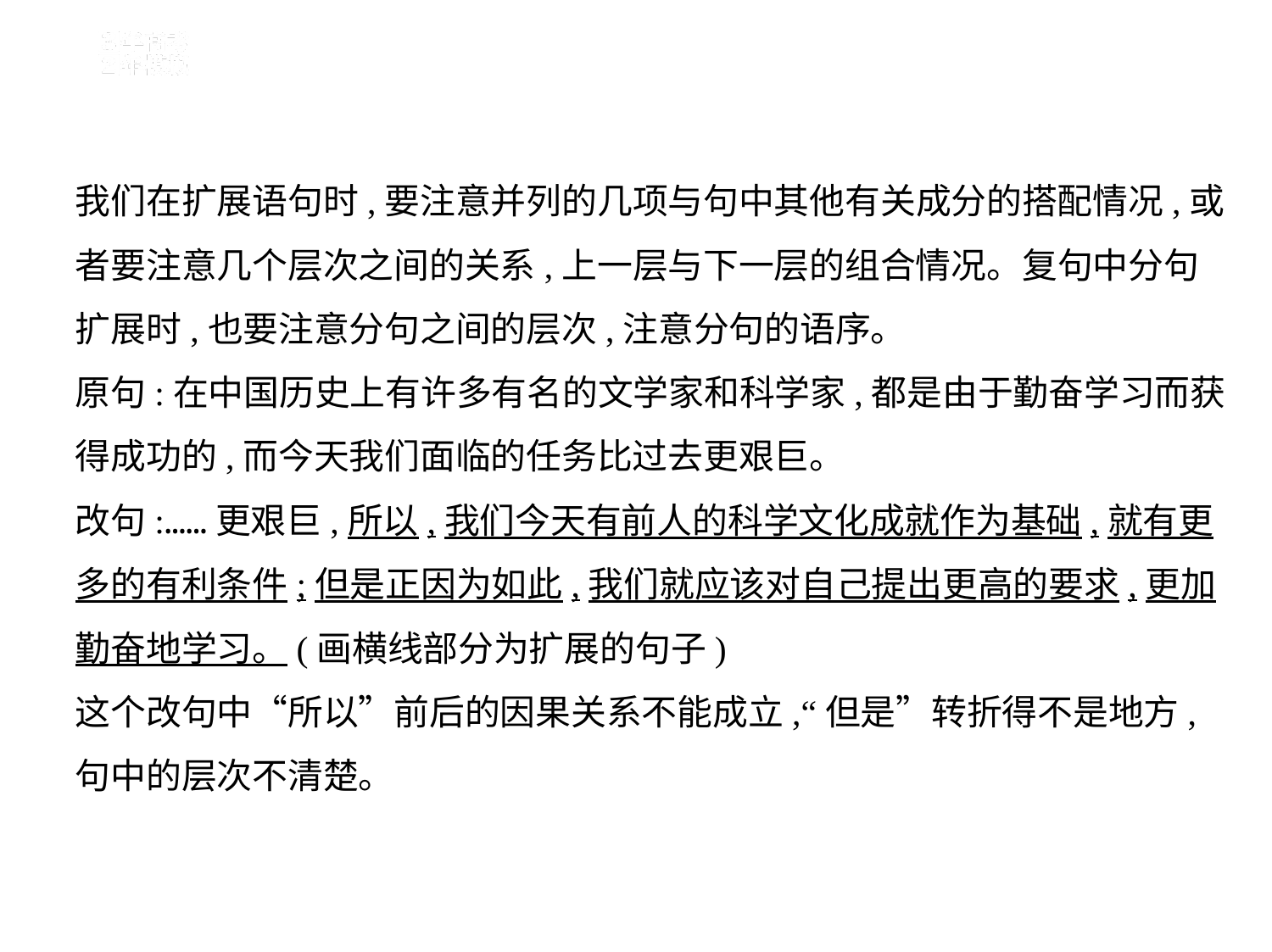

我们在扩展语句时,要注意并列的几项与句中其他有关成分的搭配情况,或
者要注意几个层次之间的关系,上一层与下一层的组合情况。复句中分句
扩展时,也要注意分句之间的层次,注意分句的语序。
原句:在中国历史上有许多有名的文学家和科学家,都是由于勤奋学习而获
得成功的,而今天我们面临的任务比过去更艰巨。
改句:……更艰巨,所以,我们今天有前人的科学文化成就作为基础,就有更
多的有利条件;但是正因为如此,我们就应该对自己提出更高的要求,更加
勤奋地学习。(画横线部分为扩展的句子)
这个改句中“所以”前后的因果关系不能成立,“但是”转折得不是地方,
句中的层次不清楚。